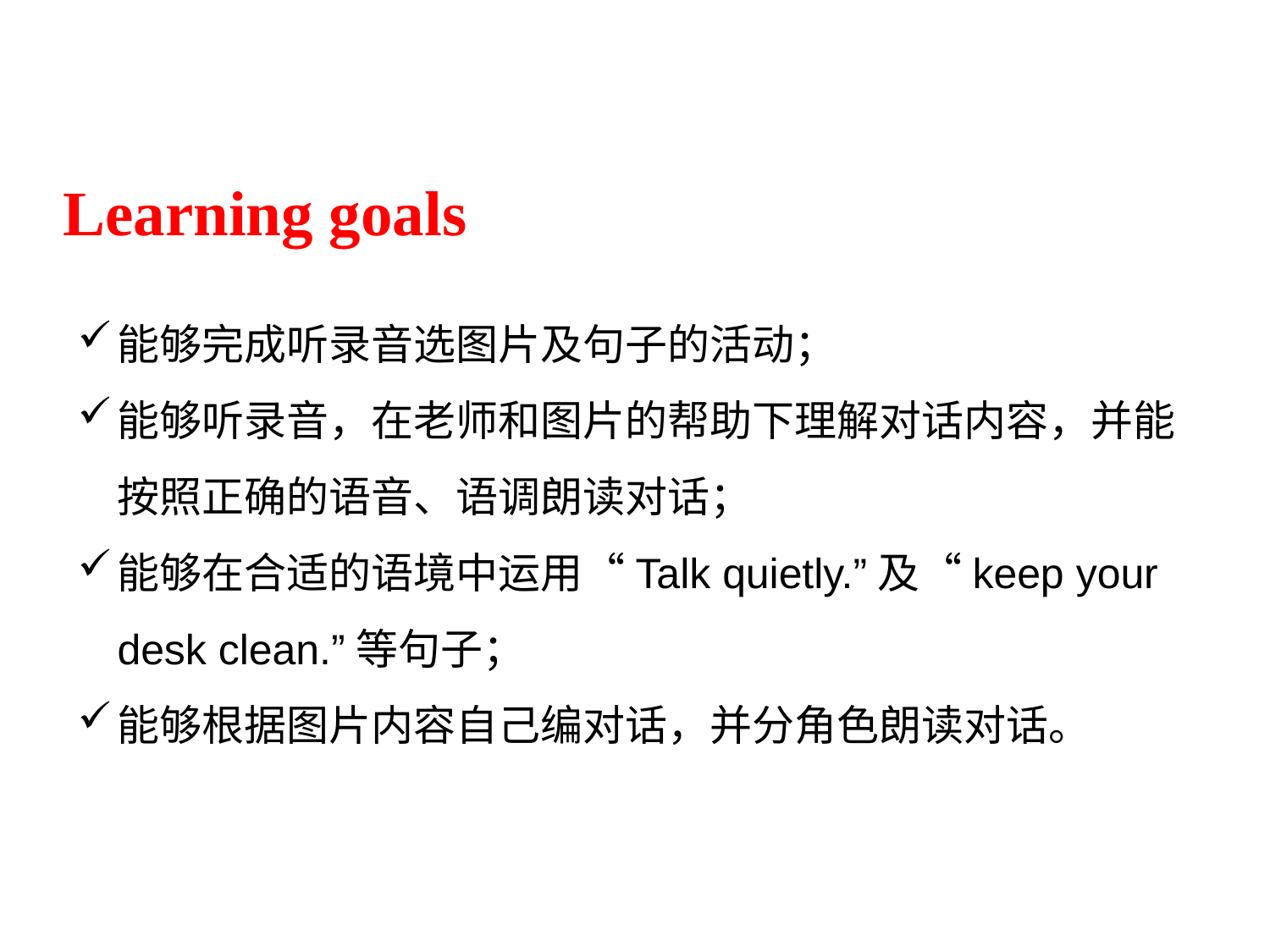

Learning goals
能够完成听录音选图片及句子的活动；
能够听录音，在老师和图片的帮助下理解对话内容，并能按照正确的语音、语调朗读对话；
能够在合适的语境中运用“Talk quietly.”及“keep your desk clean.”等句子；
能够根据图片内容自己编对话，并分角色朗读对话。